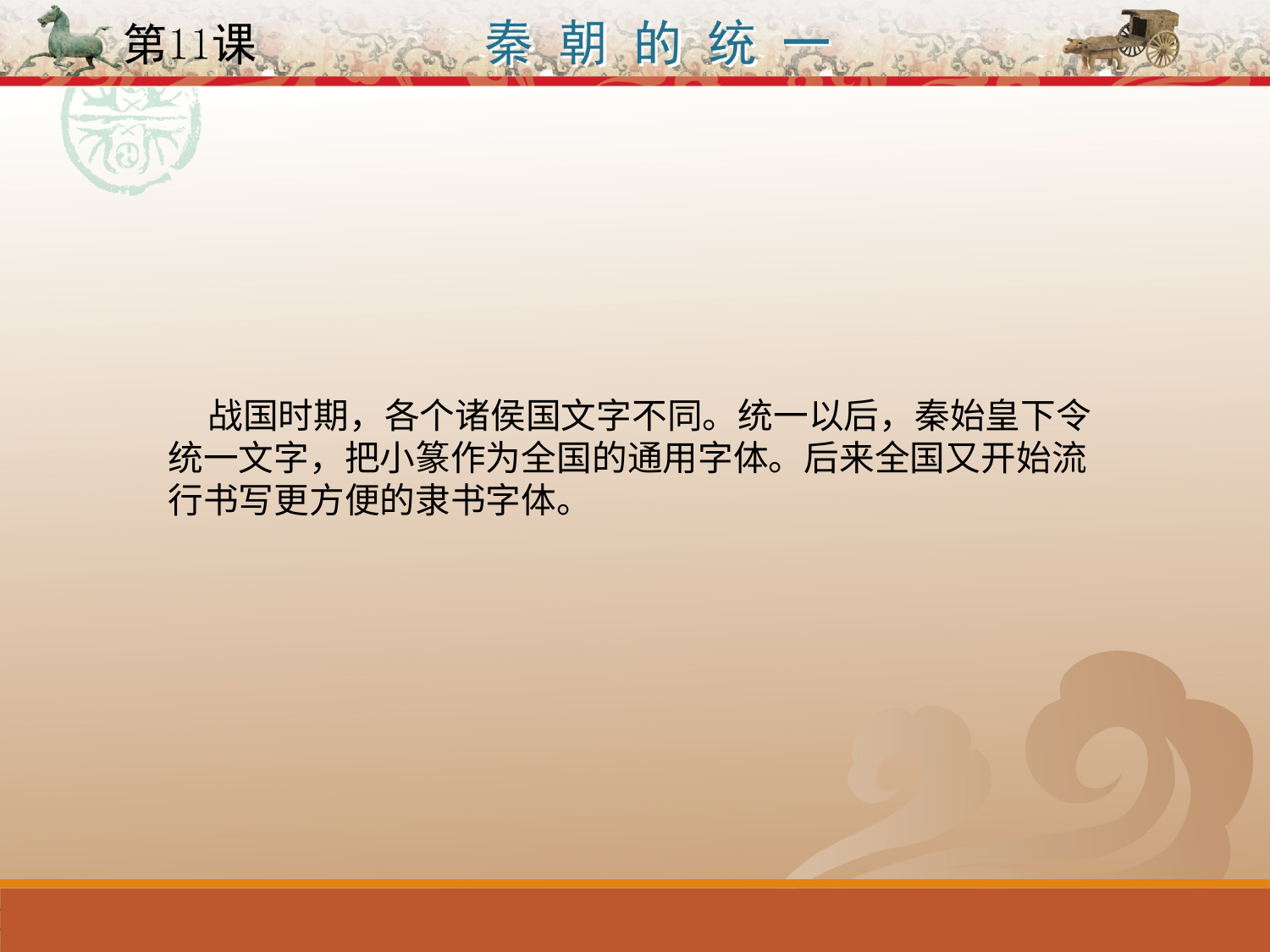

战国时期，各个诸侯国文字不同。统一以后，秦始皇下令统一文字，把小篆作为全国的通用字体。后来全国又开始流行书写更方便的隶书字体。